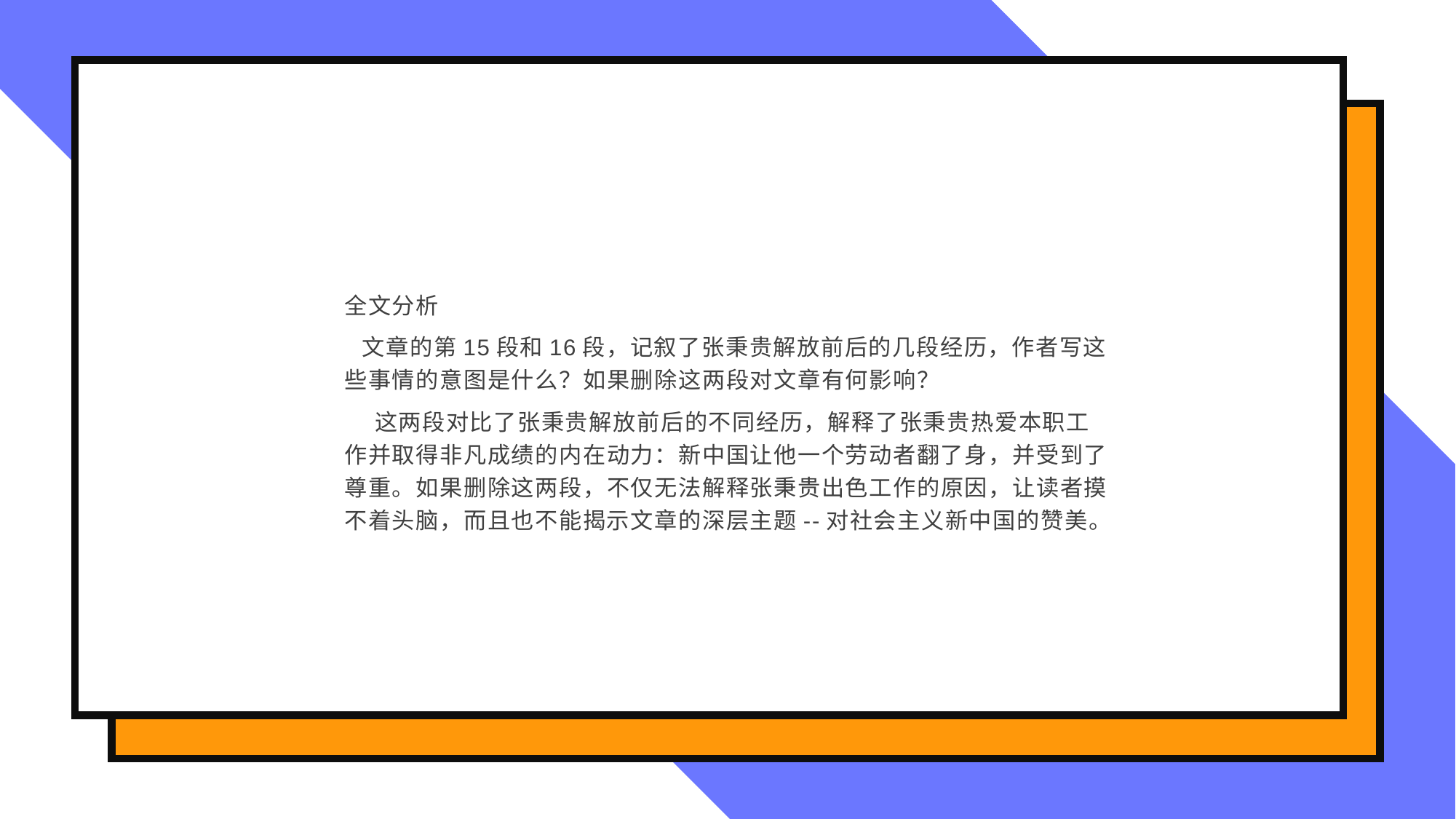

全文分析
  文章的第15段和16段，记叙了张秉贵解放前后的几段经历，作者写这些事情的意图是什么？如果删除这两段对文章有何影响？
    这两段对比了张秉贵解放前后的不同经历，解释了张秉贵热爱本职工作并取得非凡成绩的内在动力：新中国让他一个劳动者翻了身，并受到了尊重。如果删除这两段，不仅无法解释张秉贵出色工作的原因，让读者摸不着头脑，而且也不能揭示文章的深层主题--对社会主义新中国的赞美。